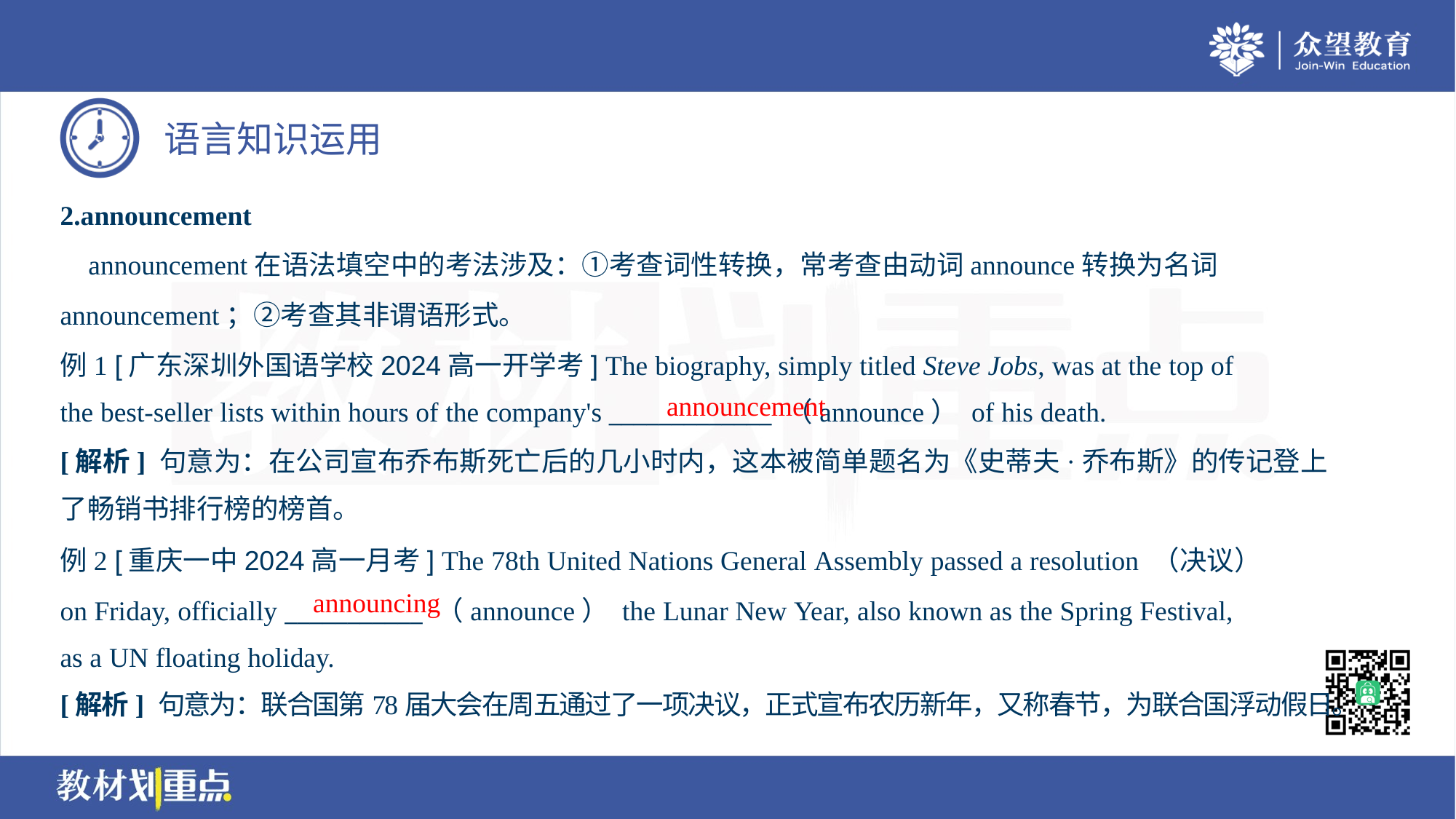

2.announcement
    announcement在语法填空中的考法涉及：①考查词性转换，常考查由动词announce转换为名词
announcement；②考查其非谓语形式。
例1 [广东深圳外国语学校2024高一开学考] The biography, simply titled Steve Jobs, was at the top of
the best-seller lists within hours of the company's _____________ （announce） of his death.
announcement
[解析] 句意为：在公司宣布乔布斯死亡后的几小时内，这本被简单题名为《史蒂夫·乔布斯》的传记登上
了畅销书排行榜的榜首。
例2 [重庆一中2024高一月考] The 78th United Nations General Assembly passed a resolution （决议）
on Friday, officially ___________ （announce） the Lunar New Year, also known as the Spring Festival,
as a UN floating holiday.
announcing
[解析] 句意为：联合国第78届大会在周五通过了一项决议，正式宣布农历新年，又称春节，为联合国浮动假日。